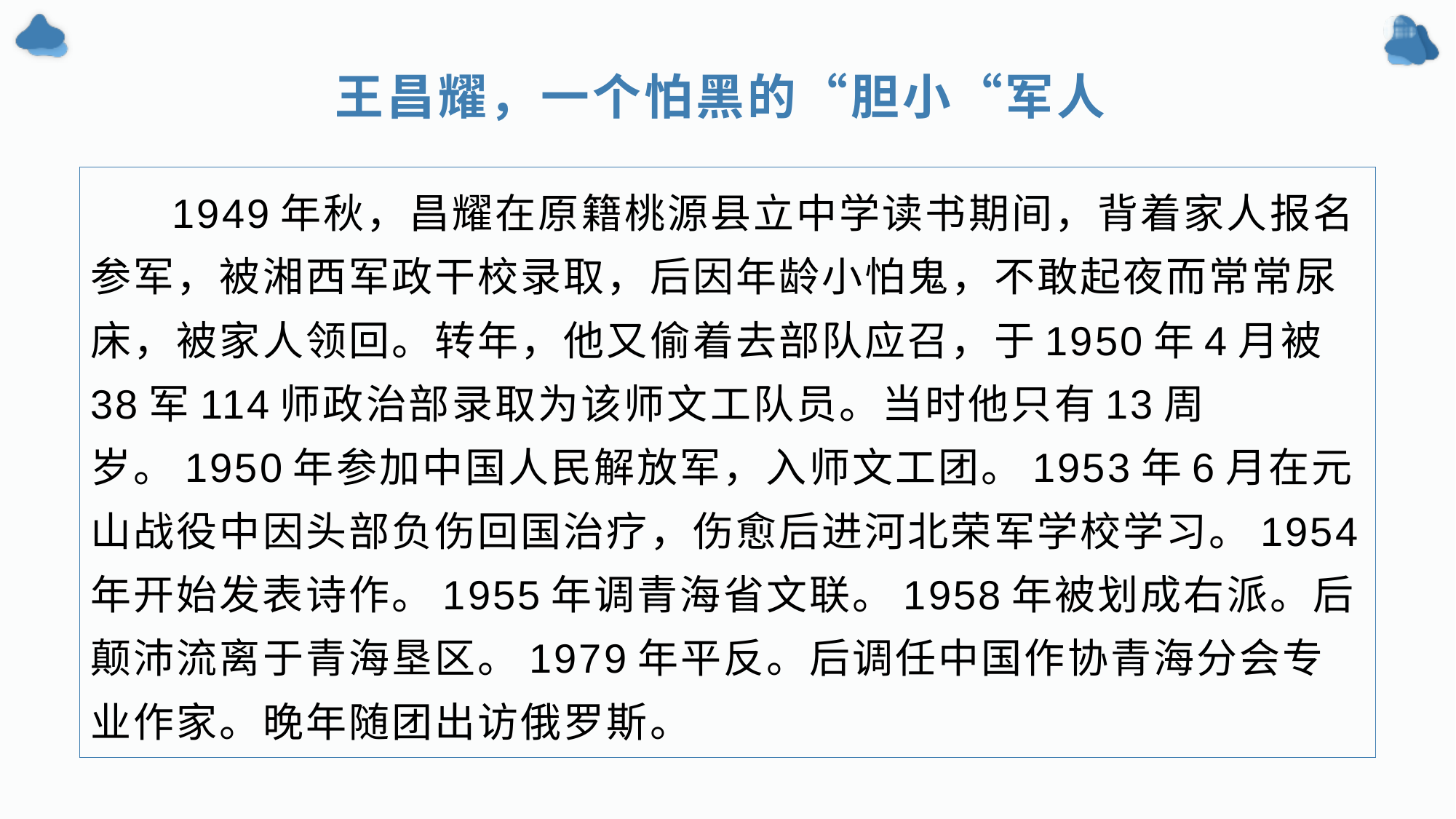

# 王昌耀，一个怕黑的“胆小“军人
      1949年秋，昌耀在原籍桃源县立中学读书期间，背着家人报名参军，被湘西军政干校录取，后因年龄小怕鬼，不敢起夜而常常尿床，被家人领回。转年，他又偷着去部队应召，于1950年4月被38军114师政治部录取为该师文工队员。当时他只有13周岁。1950年参加中国人民解放军，入师文工团。1953年6月在元山战役中因头部负伤回国治疗，伤愈后进河北荣军学校学习。1954年开始发表诗作。1955年调青海省文联。1958年被划成右派。后颠沛流离于青海垦区。1979年平反。后调任中国作协青海分会专业作家。晚年随团出访俄罗斯。